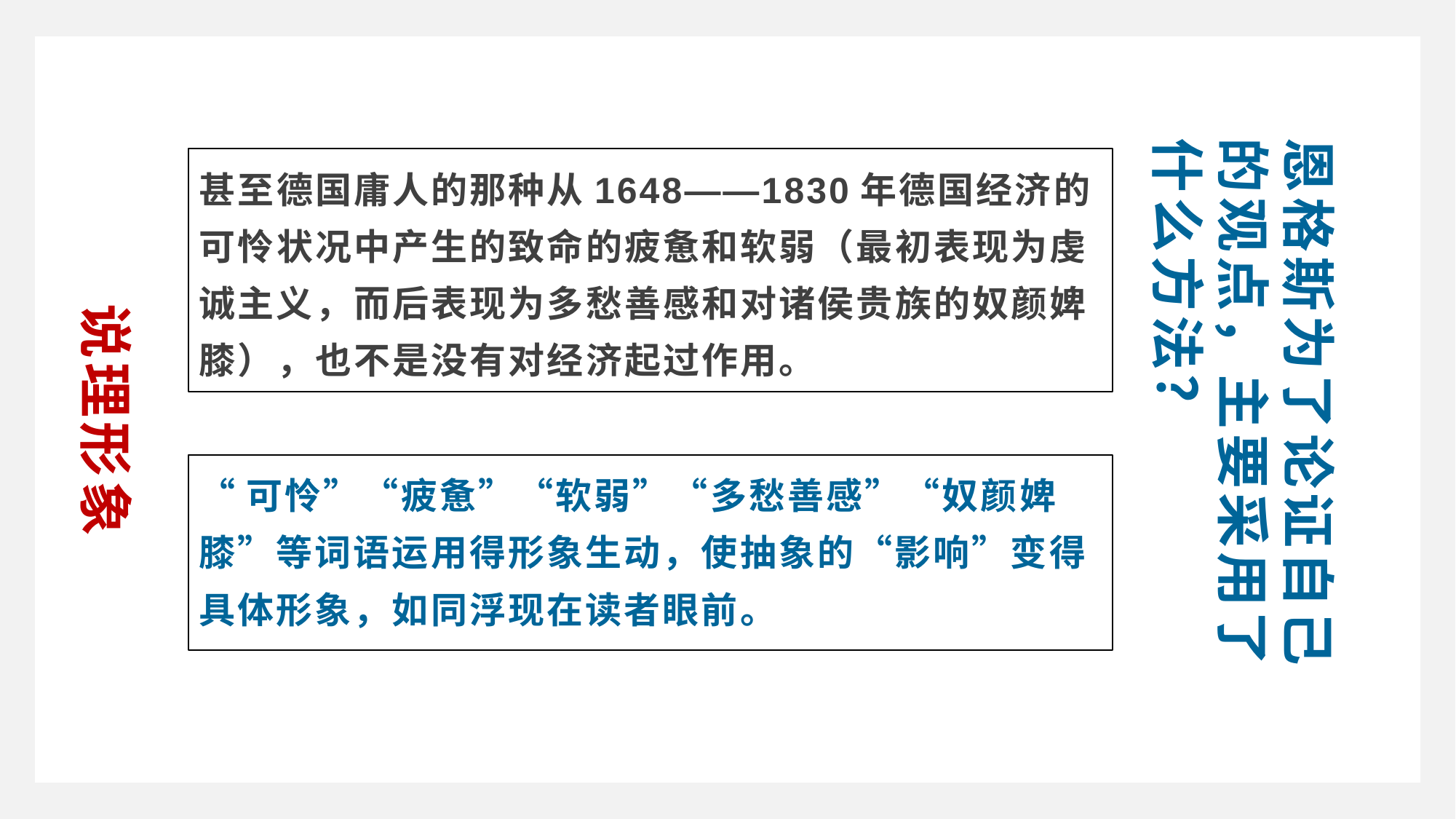

恩格斯为了论证自己的观点，主要采用了什么方法？
甚至德国庸人的那种从1648——1830年德国经济的可怜状况中产生的致命的疲惫和软弱（最初表现为虔诚主义，而后表现为多愁善感和对诸侯贵族的奴颜婢膝），也不是没有对经济起过作用。
说理形象
“可怜”“疲惫”“软弱”“多愁善感”“奴颜婢膝”等词语运用得形象生动，使抽象的“影响”变得具体形象，如同浮现在读者眼前。